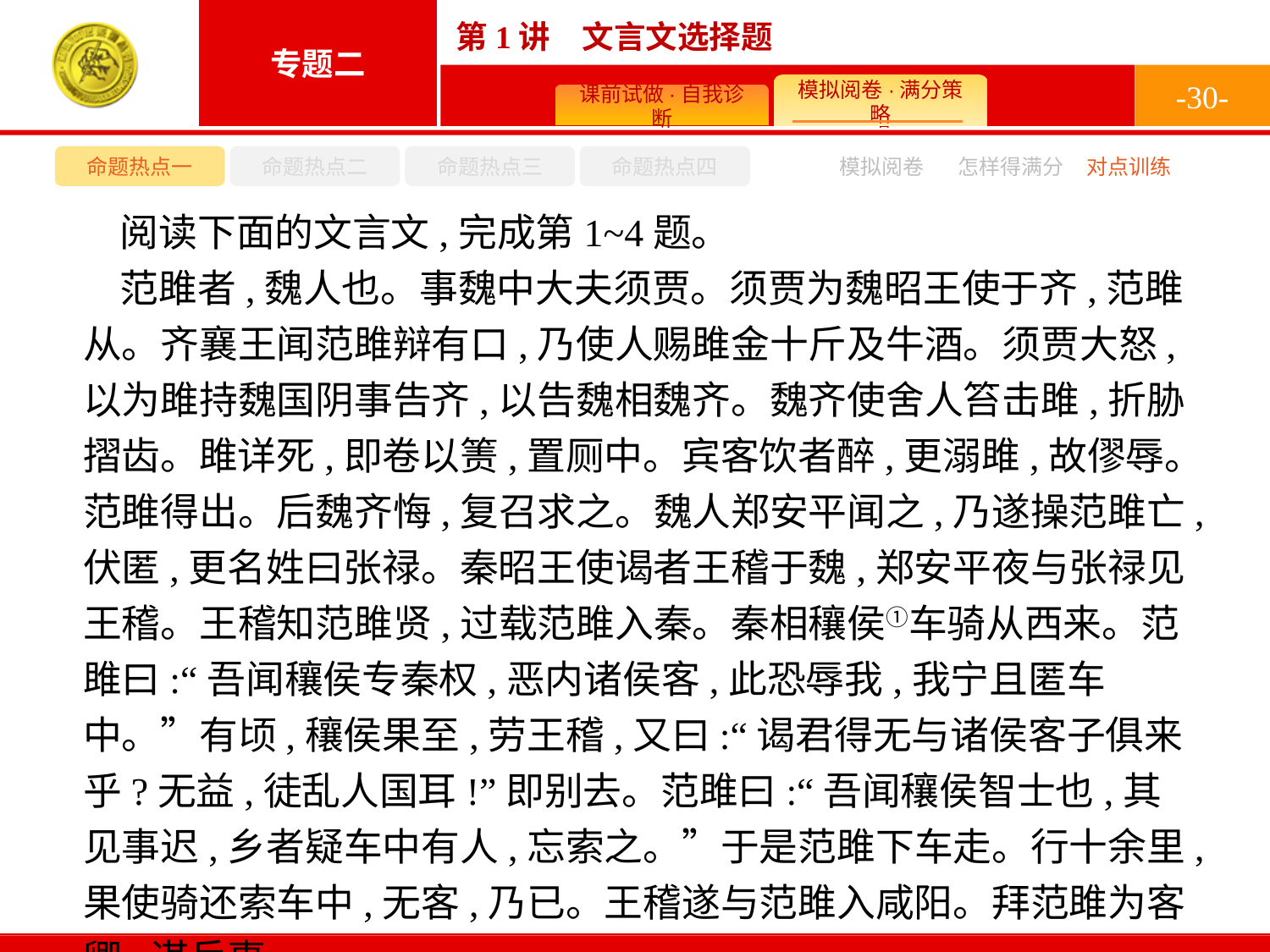

-30-
命题热点一
命题热点二
命题热点三
命题热点四
模拟阅卷
怎样得满分
对点训练
阅读下面的文言文,完成第1~4题。
范雎者,魏人也。事魏中大夫须贾。须贾为魏昭王使于齐,范雎从。齐襄王闻范雎辩有口,乃使人赐雎金十斤及牛酒。须贾大怒,以为雎持魏国阴事告齐,以告魏相魏齐。魏齐使舍人笞击雎,折胁摺齿。雎详死,即卷以箦,置厕中。宾客饮者醉,更溺雎,故僇辱。范雎得出。后魏齐悔,复召求之。魏人郑安平闻之,乃遂操范雎亡,伏匿,更名姓曰张禄。秦昭王使谒者王稽于魏,郑安平夜与张禄见王稽。王稽知范雎贤,过载范雎入秦。秦相穰侯①车骑从西来。范雎曰:“吾闻穰侯专秦权,恶内诸侯客,此恐辱我,我宁且匿车中。”有顷,穰侯果至,劳王稽,又曰:“谒君得无与诸侯客子俱来乎?无益,徒乱人国耳!”即别去。范雎曰:“吾闻穰侯智士也,其见事迟,乡者疑车中有人,忘索之。”于是范雎下车走。行十余里,果使骑还索车中,无客,乃已。王稽遂与范雎入咸阳。拜范雎为客卿,谋兵事。